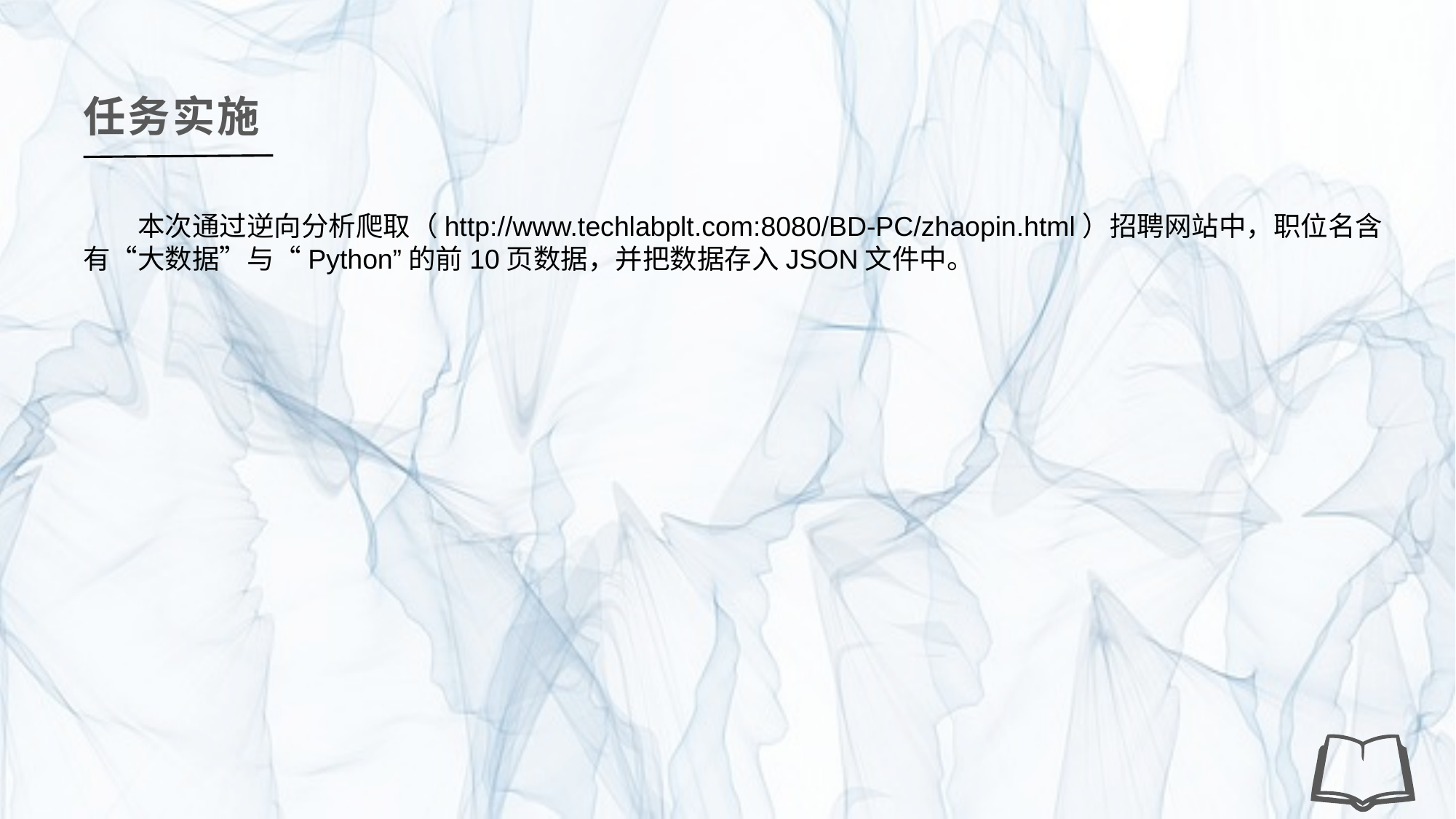

任务实施
本次通过逆向分析爬取（http://www.techlabplt.com:8080/BD-PC/zhaopin.html）招聘网站中，职位名含有“大数据”与“Python”的前10页数据，并把数据存入JSON文件中。

58